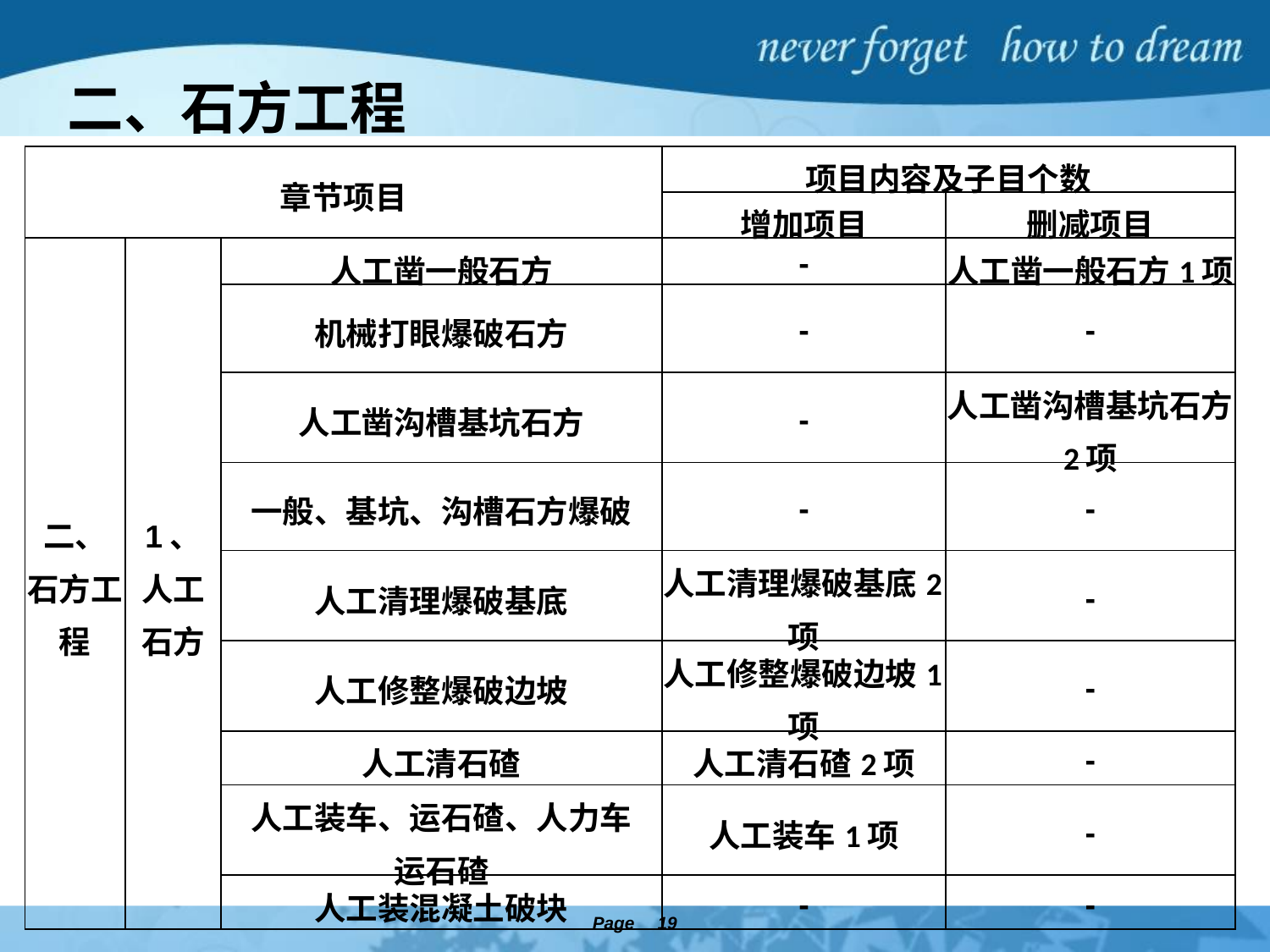

二、石方工程
| 章节项目 |  |  | 项目内容及子目个数 |  |
| --- | --- | --- | --- | --- |
|  |  |  | 增加项目 | 删减项目 |
| 二、 石方工程 | 1、 人工石方 | 人工凿一般石方 | - | 人工凿一般石方1项 |
|  |  | 机械打眼爆破石方 | - | - |
|  |  | 人工凿沟槽基坑石方 | - | 人工凿沟槽基坑石方2项 |
|  |  | 一般、基坑、沟槽石方爆破 | - | - |
|  |  | 人工清理爆破基底 | 人工清理爆破基底2项 | - |
|  |  | 人工修整爆破边坡 | 人工修整爆破边坡1项 | - |
|  |  | 人工清石碴 | 人工清石碴2项 | - |
|  |  | 人工装车、运石碴、人力车 运石碴 | 人工装车1项 | - |
|  |  | 人工装混凝土破块 | - | - |